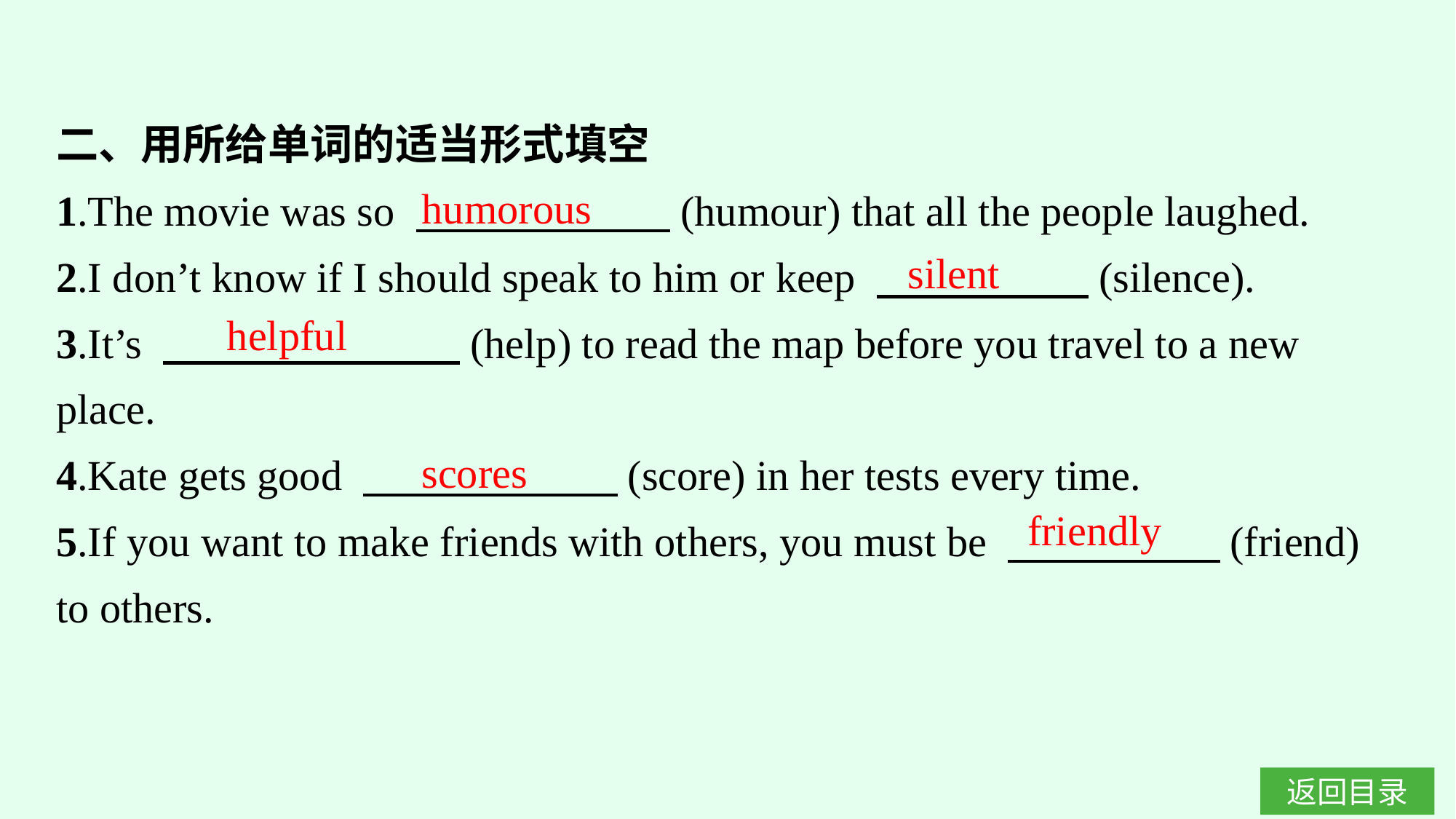

二、用所给单词的适当形式填空
1.The movie was so 　　　　　　(humour) that all the people laughed.
2.I don’t know if I should speak to him or keep 　　　　　(silence).
3.It’s 　　　　　　　(help) to read the map before you travel to a new place.
4.Kate gets good 　　　　　　(score) in her tests every time.
5.If you want to make friends with others, you must be 　　　　　(friend) to others.
humorous
silent
helpful
scores
friendly